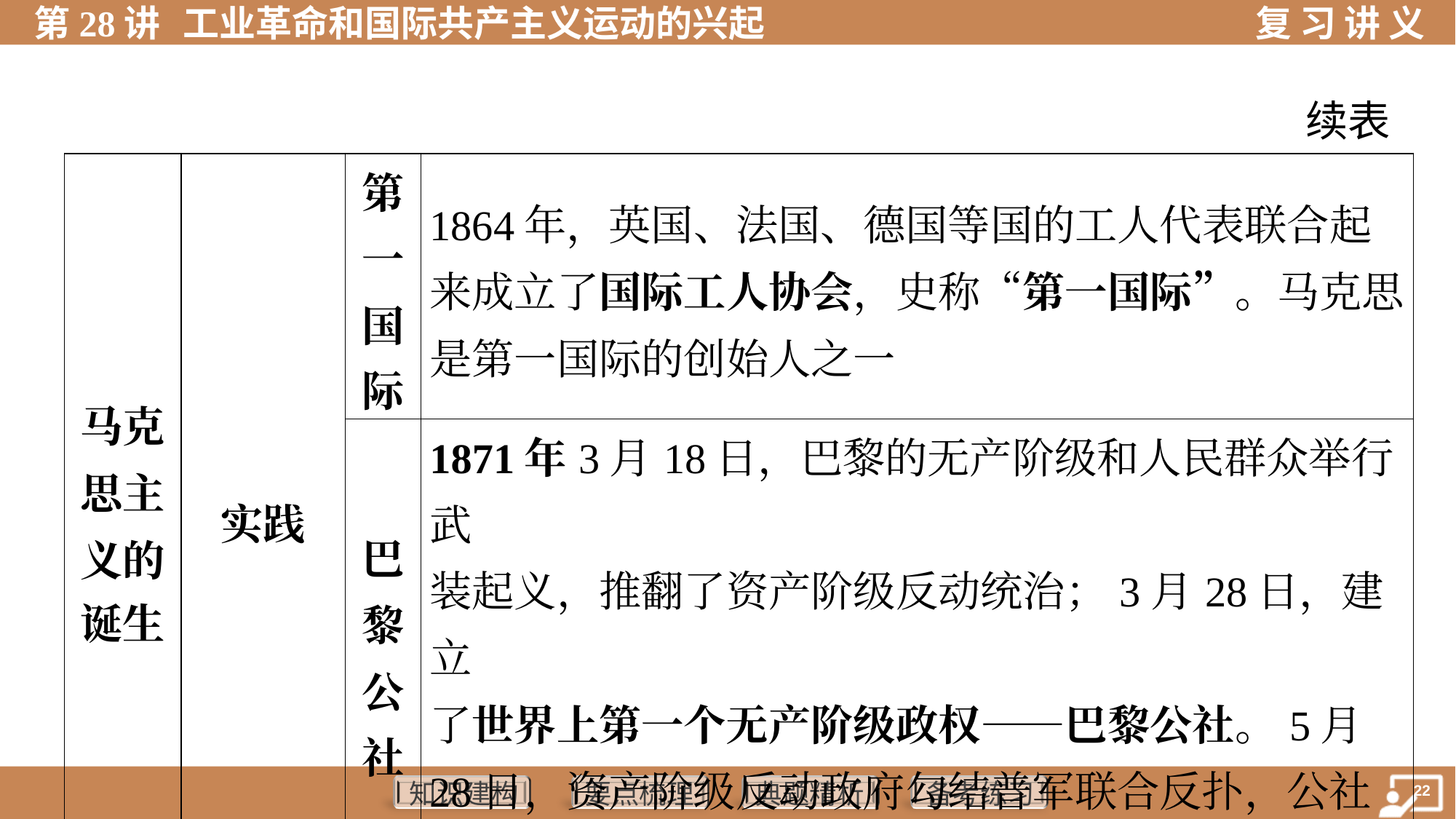

续表
| 马克 思主 义的 诞生 | 实践 | 第 一 国 际 | 1864年，英国、法国、德国等国的工人代表联合起 来成立了国际工人协会，史称“第一国际”。马克思是第一国际的创始人之一 |  |  |
| --- | --- | --- | --- | --- | --- |
|  |  | 巴 黎 公 社 | 1871年3月18日，巴黎的无产阶级和人民群众举行武 装起义，推翻了资产阶级反动统治；3月28日，建立 了世界上第一个无产阶级政权——巴黎公社。5月 28日，资产阶级反动政府勾结普军联合反扑，公社 失败 |  |  |